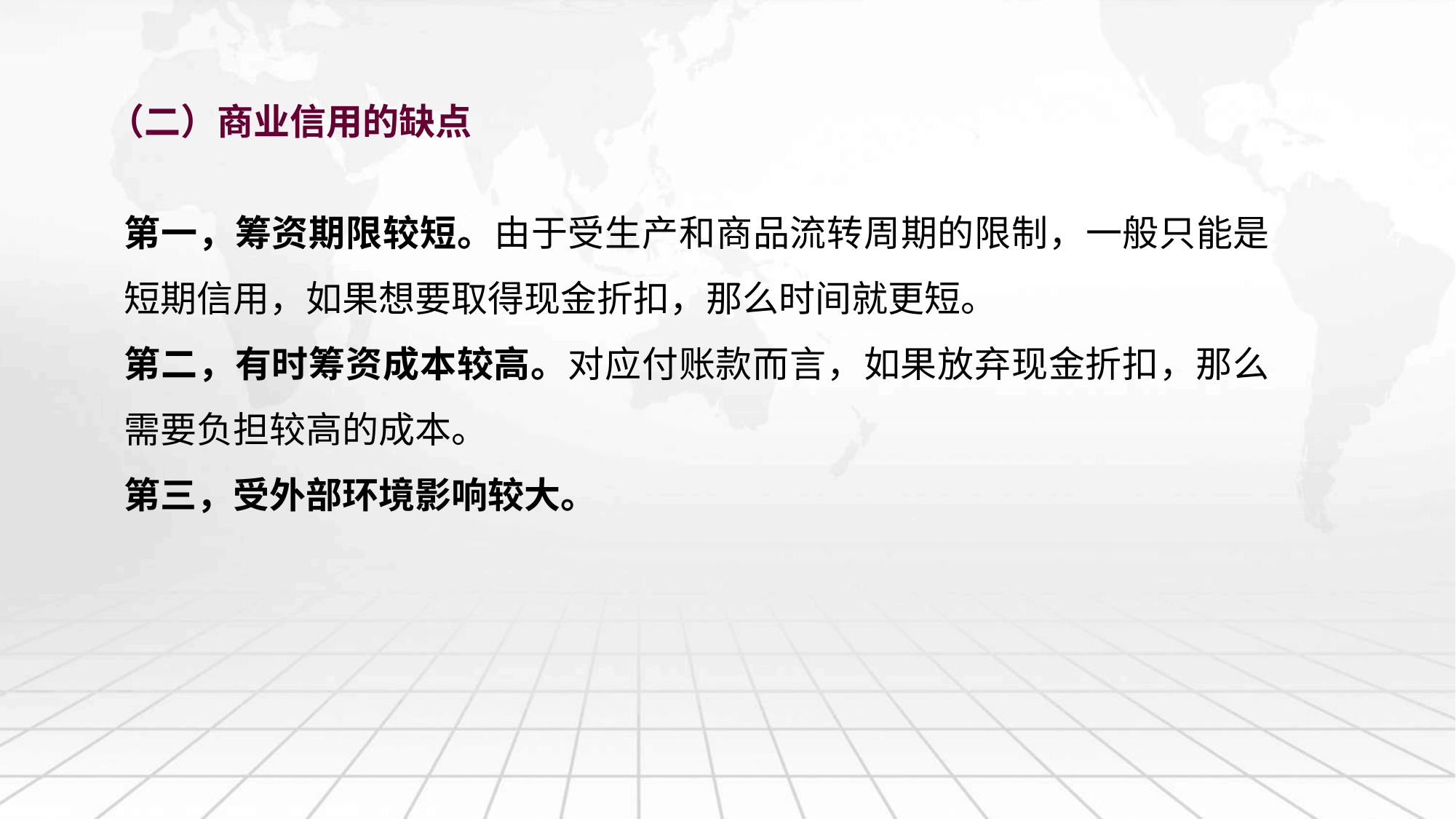

（二）商业信用的缺点
第一，筹资期限较短。由于受生产和商品流转周期的限制，一般只能是短期信用，如果想要取得现金折扣，那么时间就更短。
第二，有时筹资成本较高。对应付账款而言，如果放弃现金折扣，那么需要负担较高的成本。
第三，受外部环境影响较大。